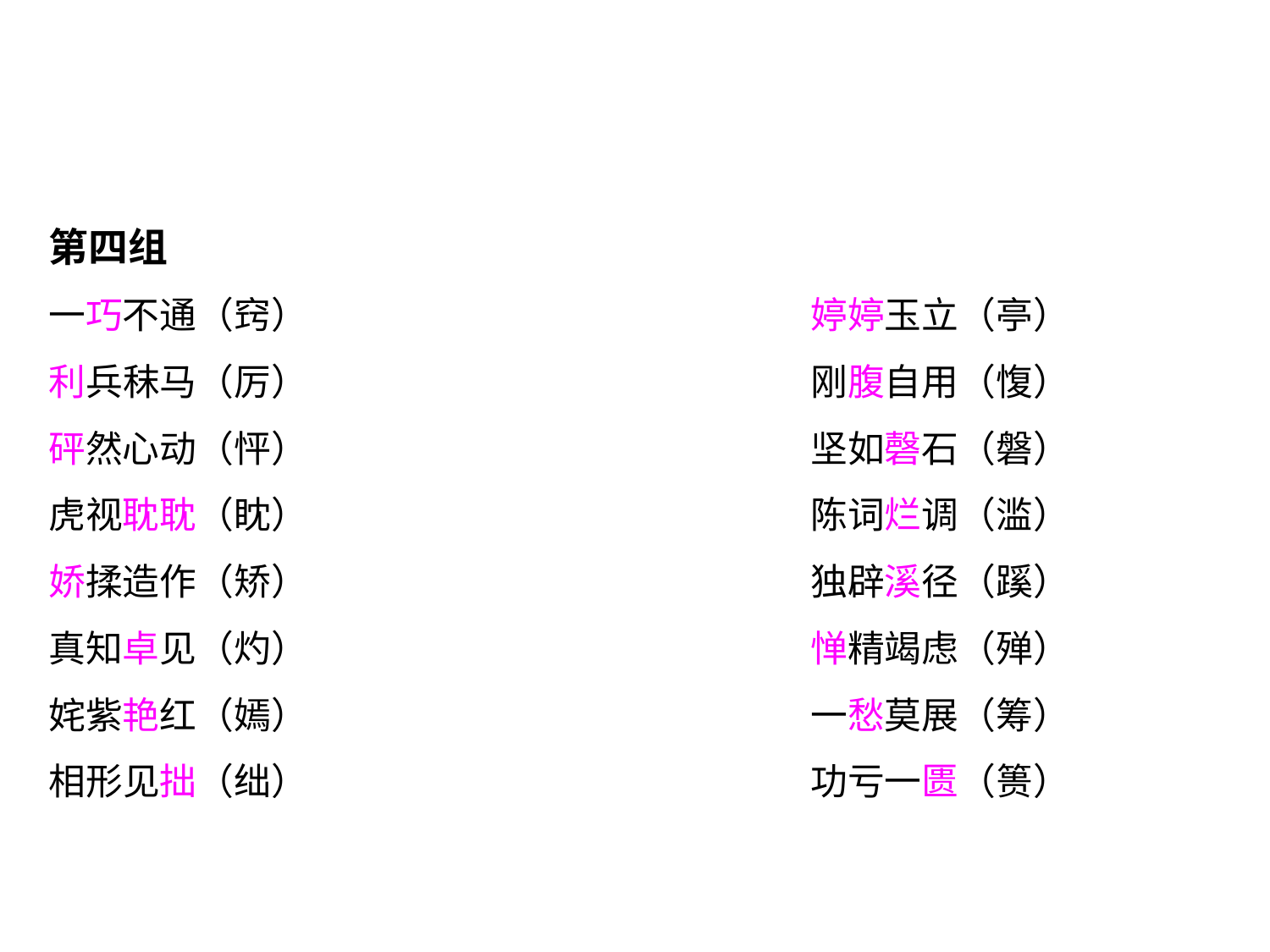

第四组
一巧不通（窍）				婷婷玉立（亭）
利兵秣马（厉）				刚腹自用（愎）
砰然心动（怦）				坚如磬石（磐）
虎视耽耽（眈）				陈词烂调（滥）
娇揉造作（矫）				独辟溪径（蹊）
真知卓见（灼）				惮精竭虑（殚）
姹紫艳红（嫣）				一愁莫展（筹）
相形见拙（绌）				功亏一匮（篑）